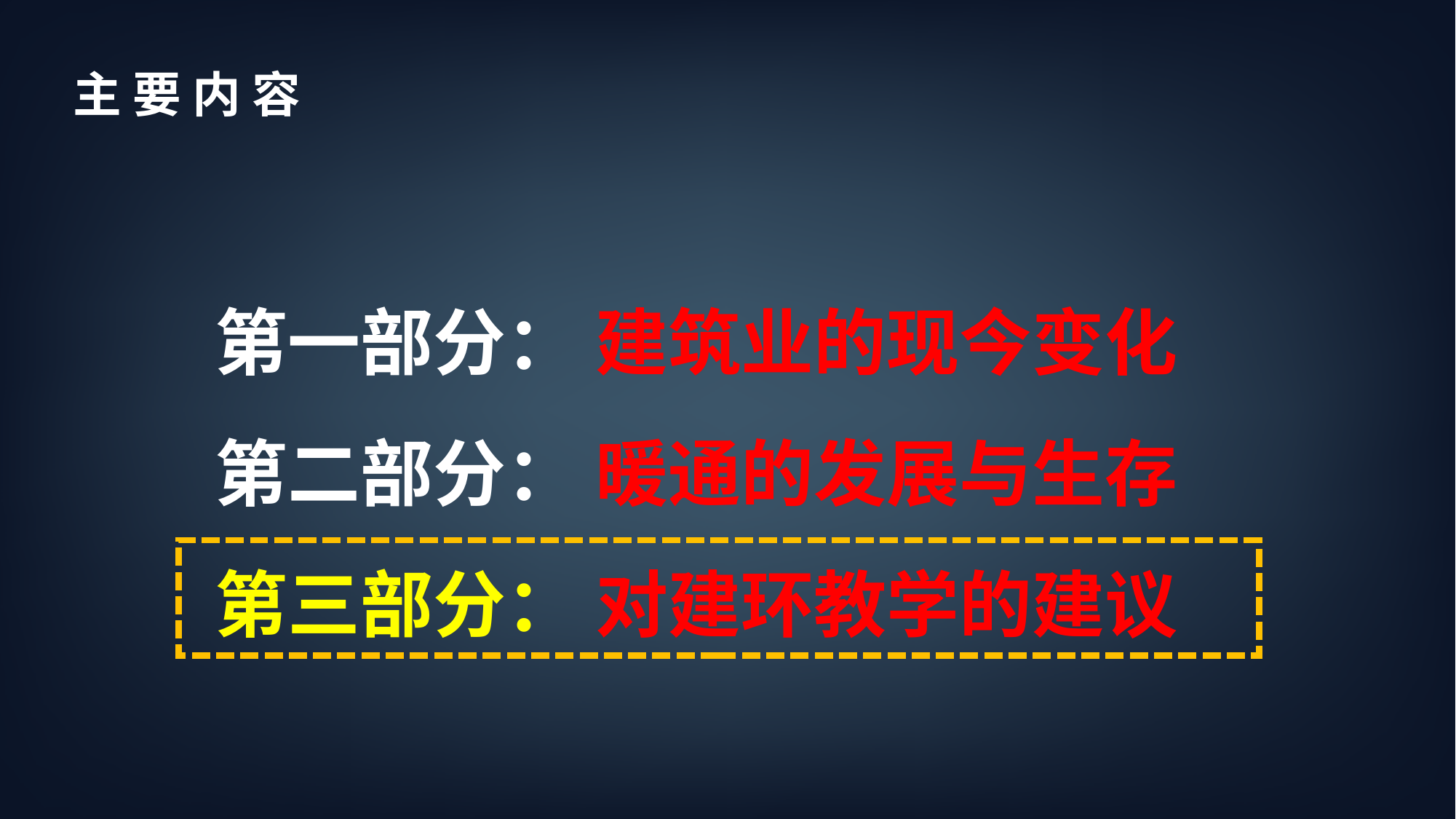

主 要 内 容
第一部分： 建筑业的现今变化
第二部分： 暖通的发展与生存
第三部分： 对建环教学的建议